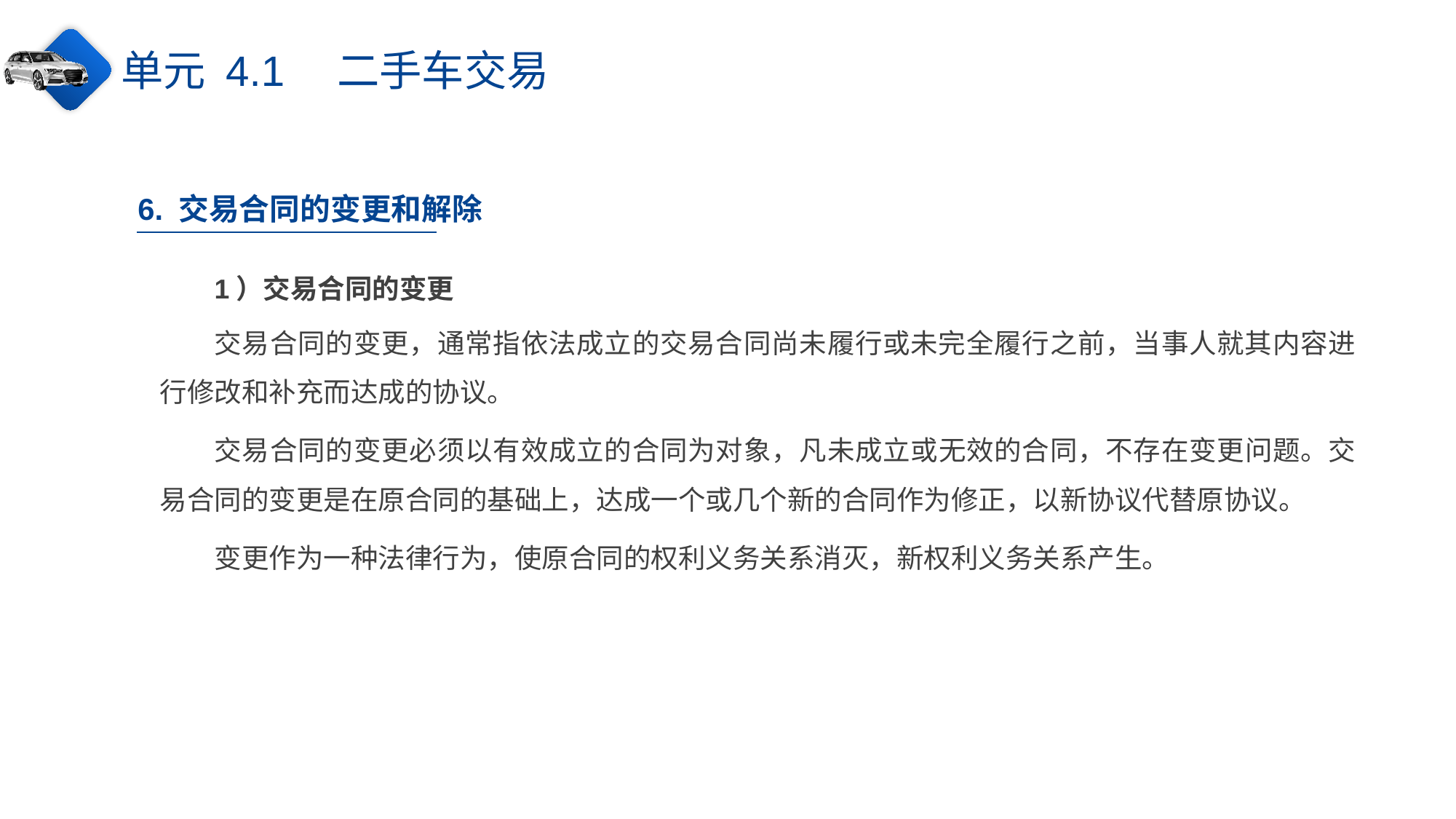

单元 4.1　二手车交易
6. 交易合同的变更和解除
1）交易合同的变更
交易合同的变更，通常指依法成立的交易合同尚未履行或未完全履行之前，当事人就其内容进行修改和补充而达成的协议。
交易合同的变更必须以有效成立的合同为对象，凡未成立或无效的合同，不存在变更问题。交易合同的变更是在原合同的基础上，达成一个或几个新的合同作为修正，以新协议代替原协议。
变更作为一种法律行为，使原合同的权利义务关系消灭，新权利义务关系产生。